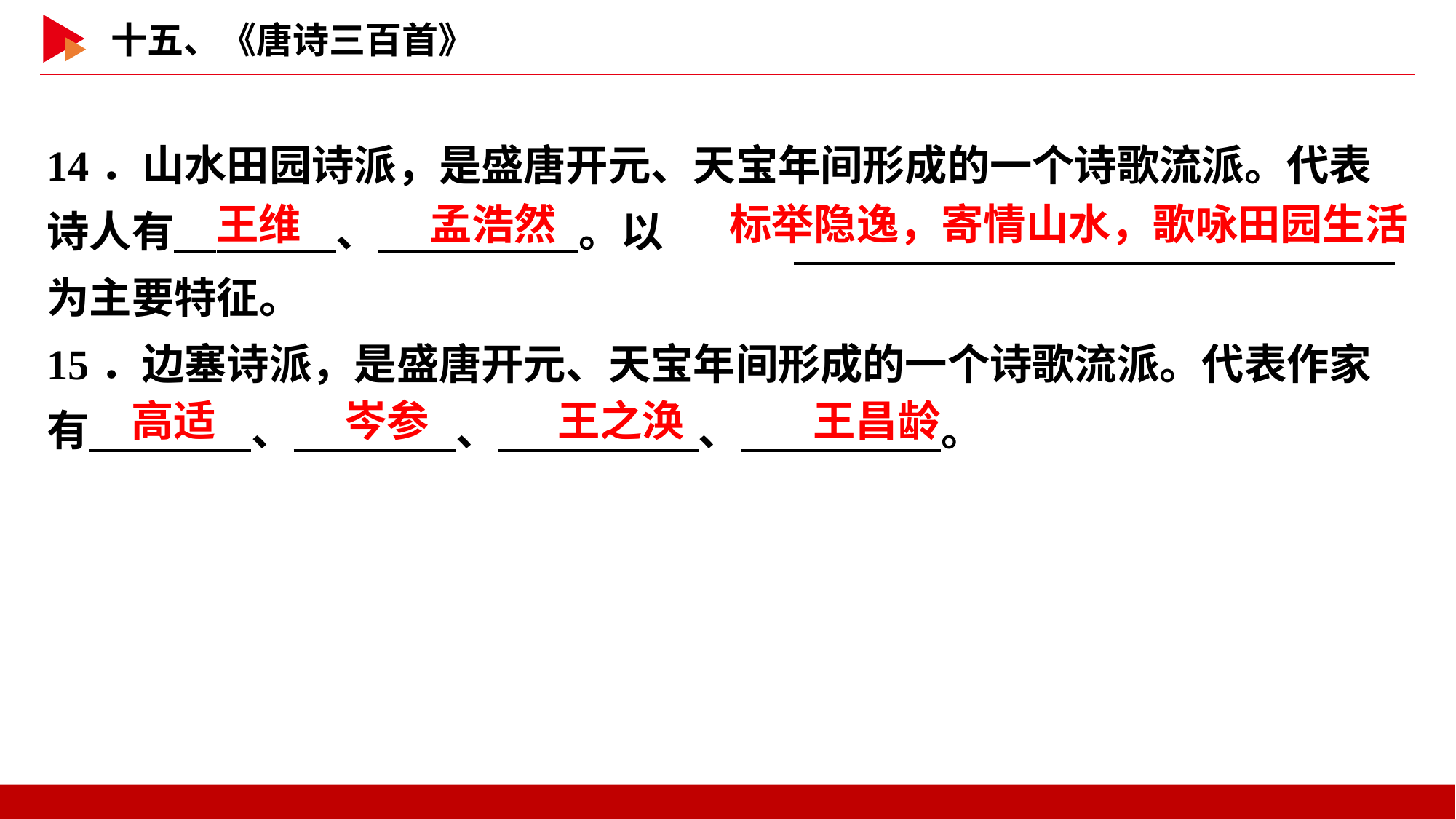

14．山水田园诗派，是盛唐开元、天宝年间形成的一个诗歌流派。代表诗人有　        　、　            　。以
为主要特征。
15．边塞诗派，是盛唐开元、天宝年间形成的一个诗歌流派。代表作家有　        　、　        　、　            　、　            　。
王维
孟浩然
标举隐逸，寄情山水，歌咏田园生活

高适
岑参
王之涣
王昌龄